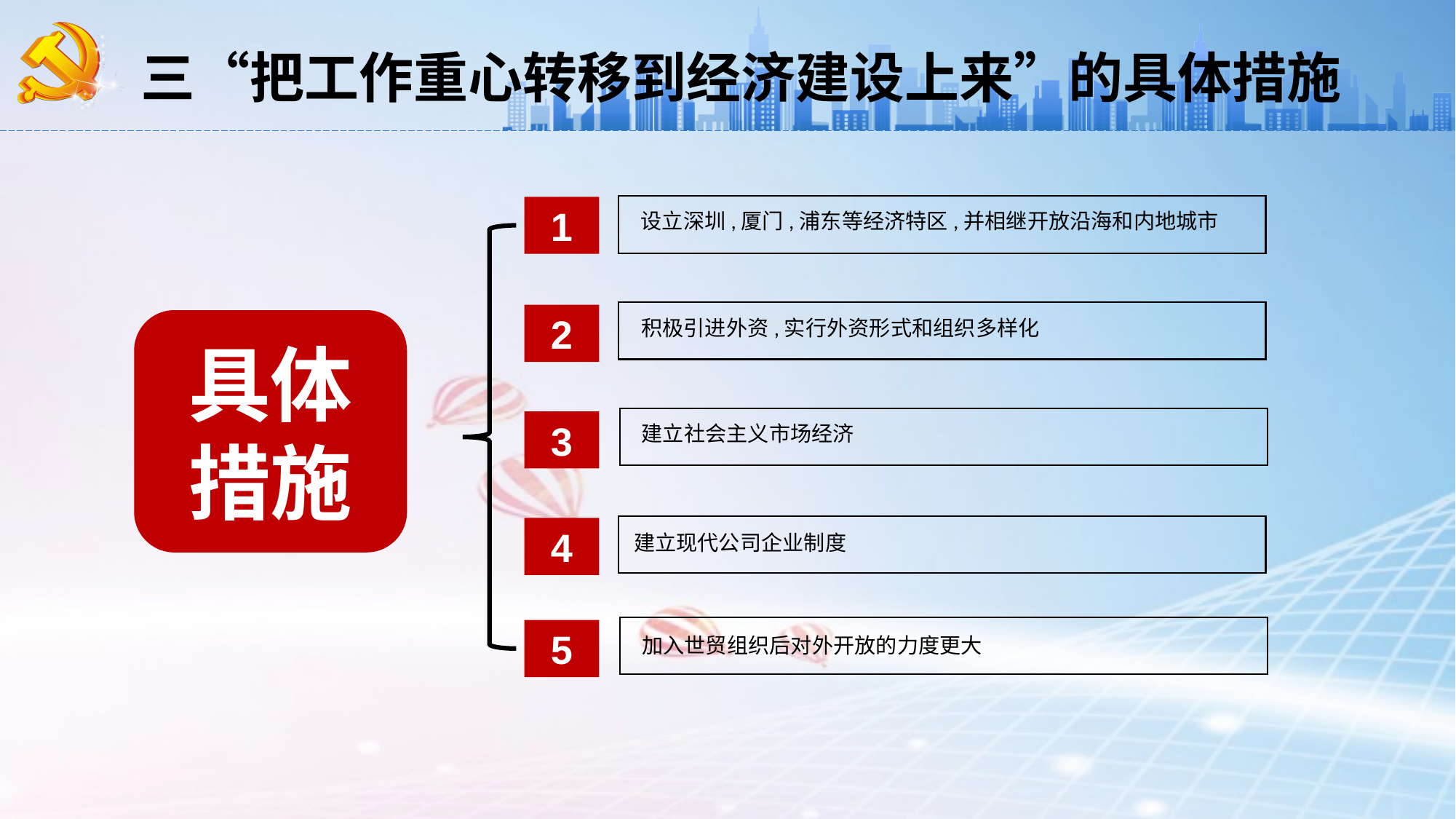

三“把工作重心转移到经济建设上来”的具体措施

1
设立深圳,厦门,浦东等经济特区,并相继开放沿海和内地城市

2
积极引进外资,实行外资形式和组织多样化
具体措施

3
建立社会主义市场经济

4
建立现代公司企业制度

5
加入世贸组织后对外开放的力度更大